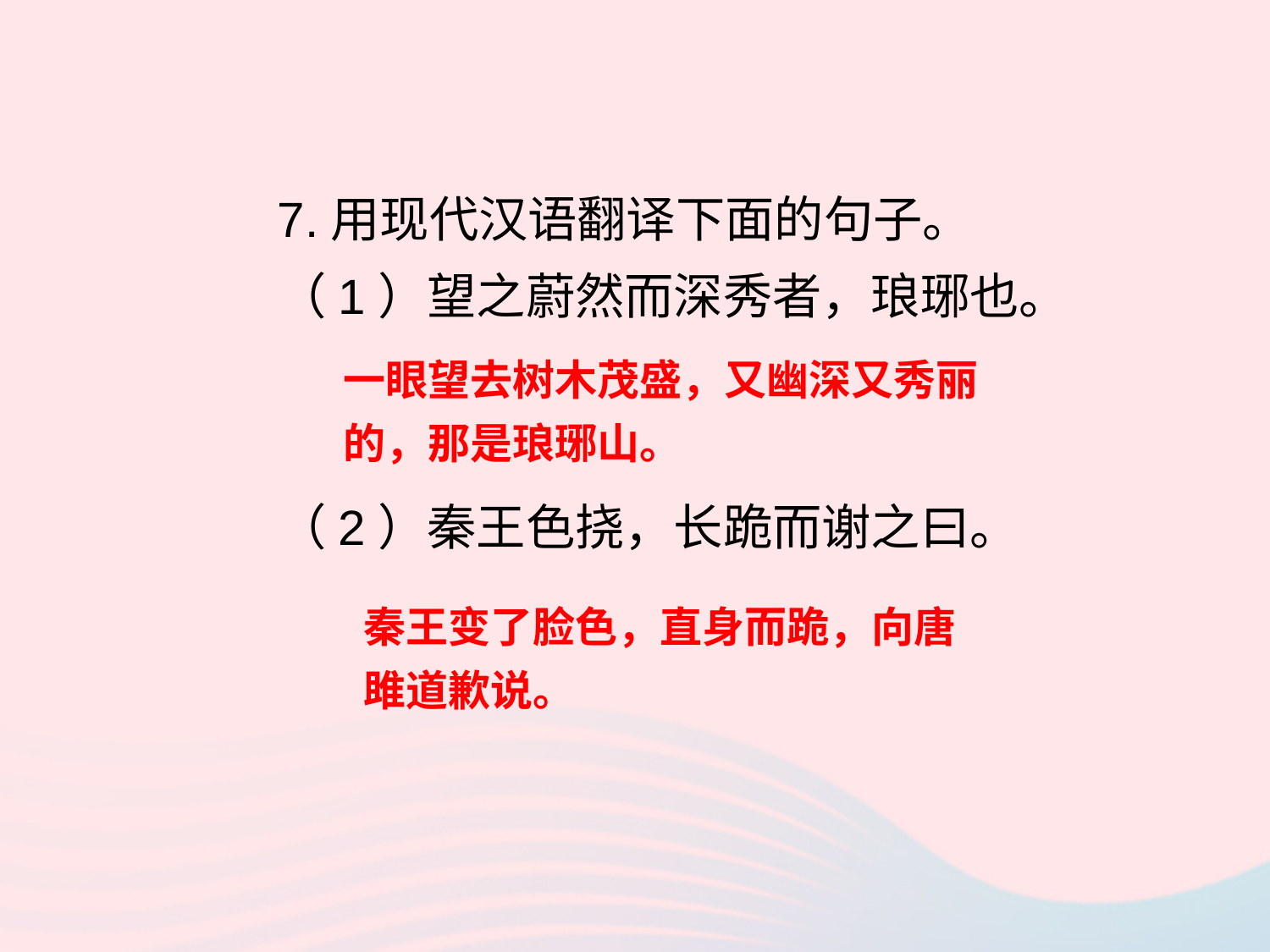

7.用现代汉语翻译下面的句子。
（1）望之蔚然而深秀者，琅琊也。

（2）秦王色挠，长跪而谢之曰。
一眼望去树木茂盛，又幽深又秀丽的，那是琅琊山。
秦王变了脸色，直身而跪，向唐雎道歉说。